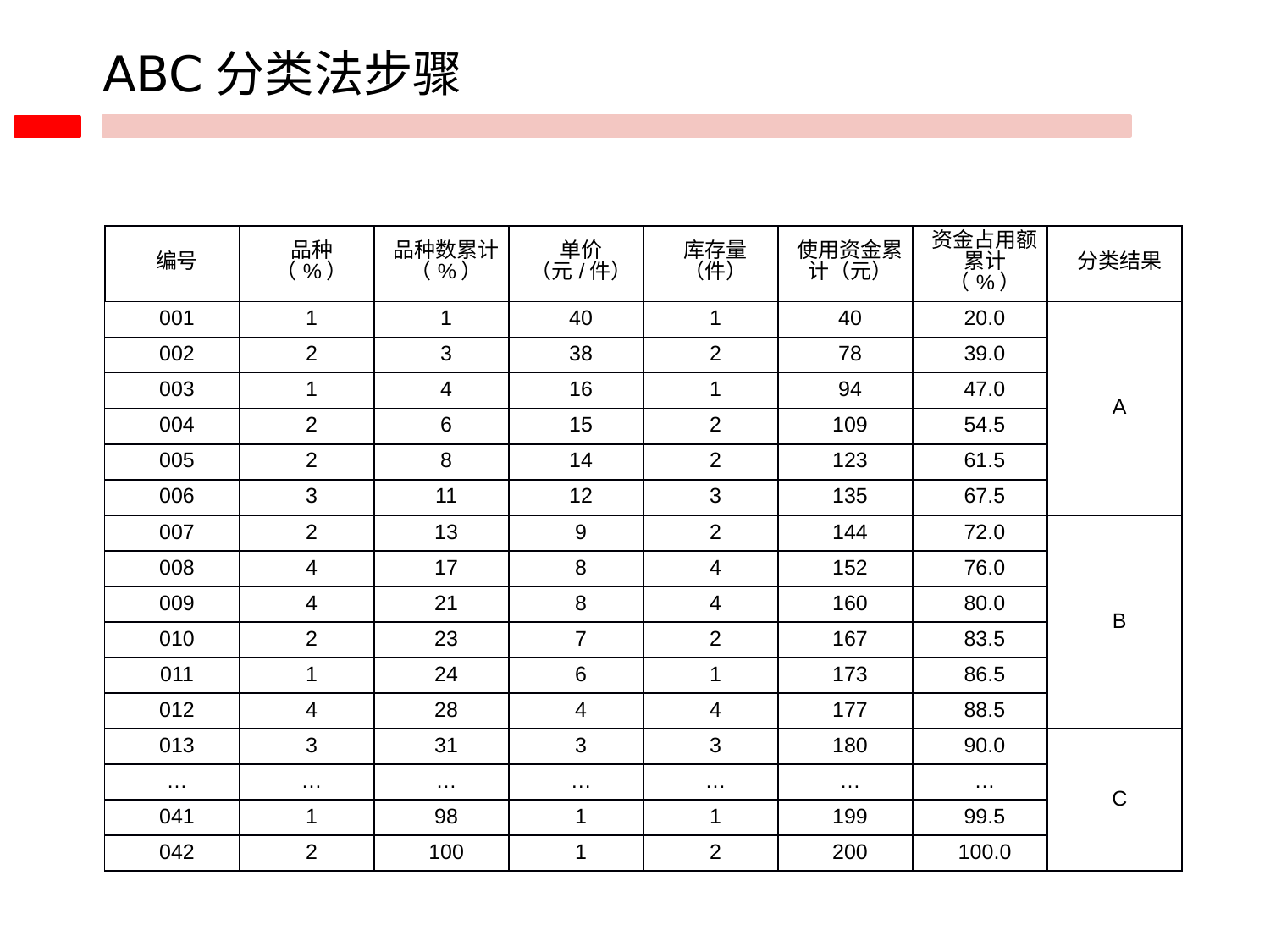

ABC分类法步骤
| 编号 | 品种（%） | 品种数累计（%） | 单价 （元/件） | 库存量（件） | 使用资金累计（元） | 资金占用额累计（%） | 分类结果 |
| --- | --- | --- | --- | --- | --- | --- | --- |
| 001 | 1 | 1 | 40 | 1 | 40 | 20.0 | A |
| 002 | 2 | 3 | 38 | 2 | 78 | 39.0 |  |
| 003 | 1 | 4 | 16 | 1 | 94 | 47.0 |  |
| 004 | 2 | 6 | 15 | 2 | 109 | 54.5 |  |
| 005 | 2 | 8 | 14 | 2 | 123 | 61.5 |  |
| 006 | 3 | 11 | 12 | 3 | 135 | 67.5 |  |
| 007 | 2 | 13 | 9 | 2 | 144 | 72.0 | B |
| 008 | 4 | 17 | 8 | 4 | 152 | 76.0 |  |
| 009 | 4 | 21 | 8 | 4 | 160 | 80.0 |  |
| 010 | 2 | 23 | 7 | 2 | 167 | 83.5 |  |
| 011 | 1 | 24 | 6 | 1 | 173 | 86.5 |  |
| 012 | 4 | 28 | 4 | 4 | 177 | 88.5 |  |
| 013 | 3 | 31 | 3 | 3 | 180 | 90.0 | C |
| … | … | … | … | … | … | … |  |
| 041 | 1 | 98 | 1 | 1 | 199 | 99.5 |  |
| 042 | 2 | 100 | 1 | 2 | 200 | 100.0 |  |